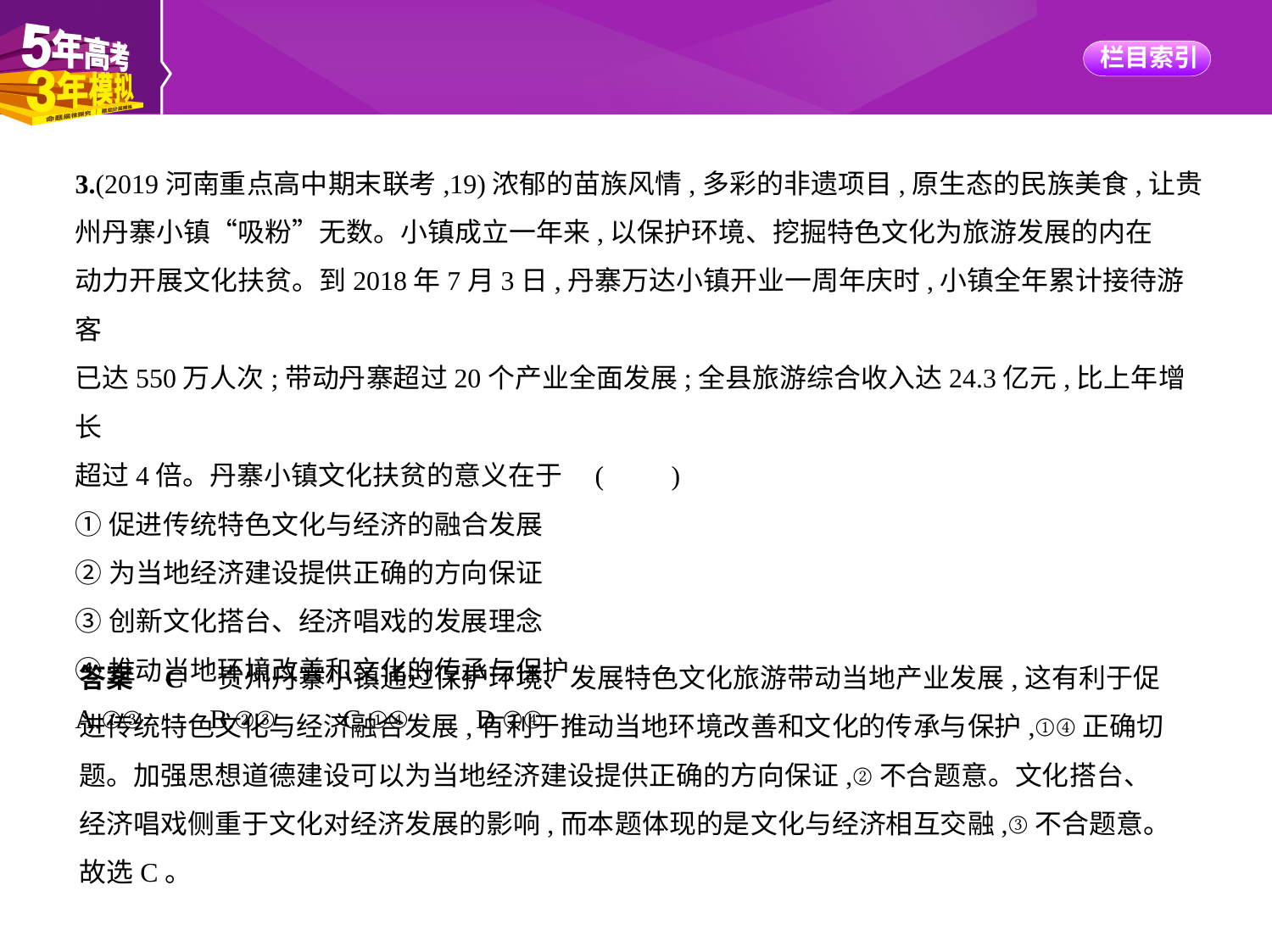

3.(2019河南重点高中期末联考,19)浓郁的苗族风情,多彩的非遗项目,原生态的民族美食,让贵
州丹寨小镇“吸粉”无数。小镇成立一年来,以保护环境、挖掘特色文化为旅游发展的内在
动力开展文化扶贫。到2018年7月3日,丹寨万达小镇开业一周年庆时,小镇全年累计接待游客
已达550万人次;带动丹寨超过20个产业全面发展;全县旅游综合收入达24.3亿元,比上年增长
超过4倍。丹寨小镇文化扶贫的意义在于 (　　)
①促进传统特色文化与经济的融合发展
②为当地经济建设提供正确的方向保证
③创新文化搭台、经济唱戏的发展理念
④推动当地环境改善和文化的传承与保护
A.①③　　B.②③　　C.①④　　D.②④
答案    C　贵州丹寨小镇通过保护环境、发展特色文化旅游带动当地产业发展,这有利于促
进传统特色文化与经济融合发展,有利于推动当地环境改善和文化的传承与保护,①④正确切
题。加强思想道德建设可以为当地经济建设提供正确的方向保证,②不合题意。文化搭台、
经济唱戏侧重于文化对经济发展的影响,而本题体现的是文化与经济相互交融,③不合题意。
故选C。